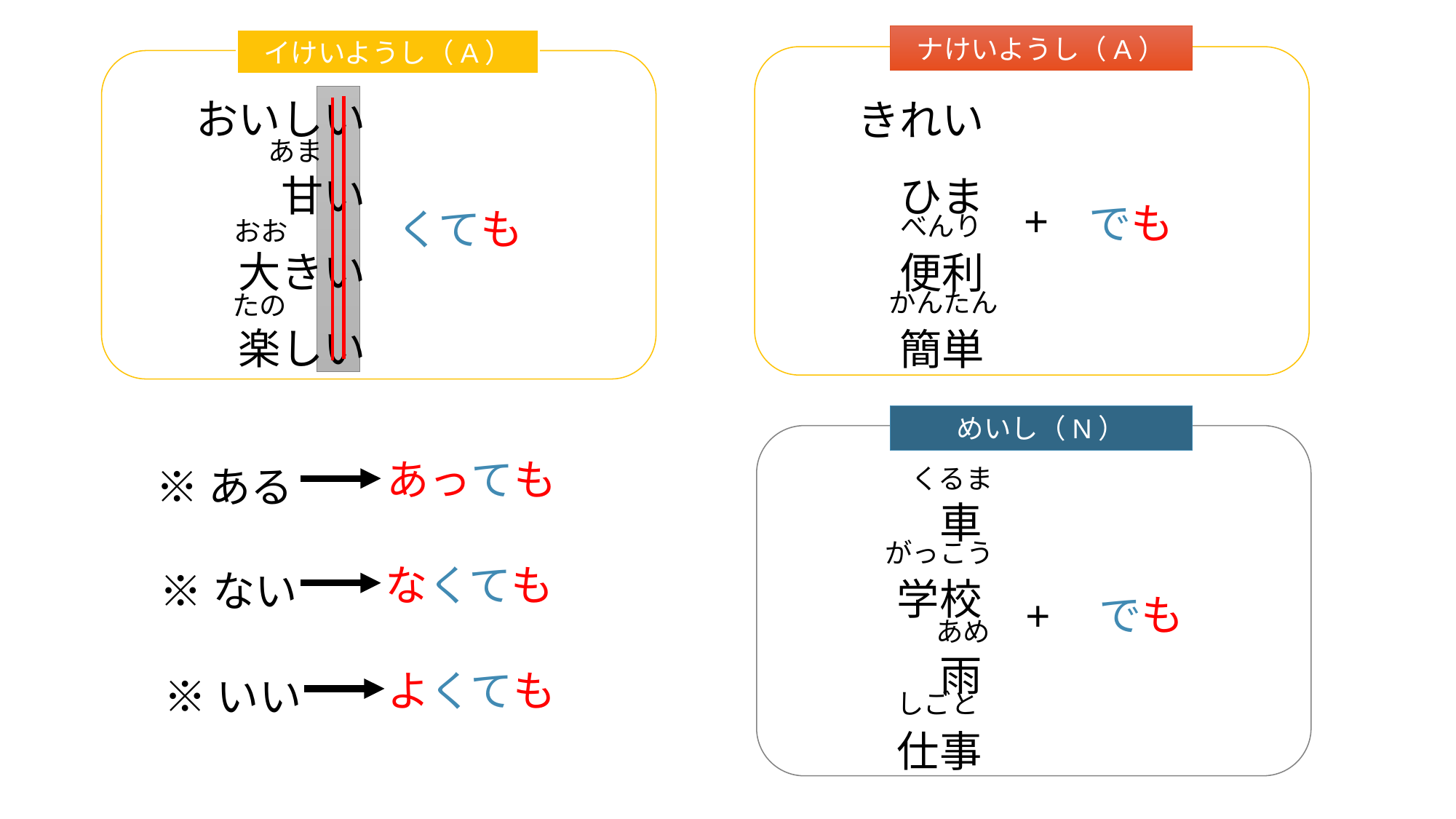

ナけいようし（A）
イけいようし（A）

おいしい
甘い
大きい
楽しい
きれい
ひま
便利
簡単

あま
+
でも
くても
べんり
おお
かんたん
たの
めいし（N）

あっても
※ある
くるま
車
学校
雨
仕事
がっこう
なくても
+
でも
※ない
あめ
よくても
※いい
しごと